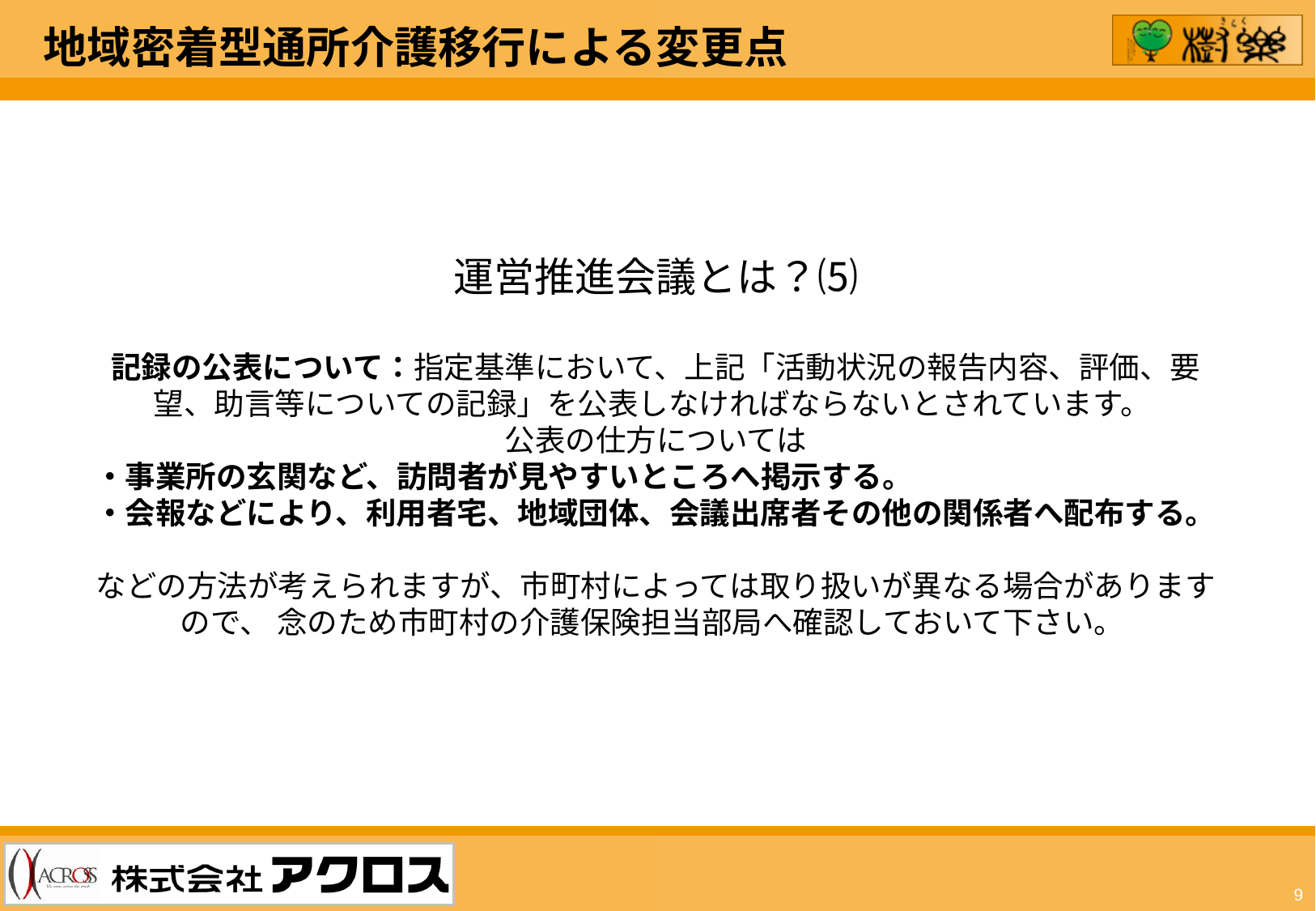

地域密着型通所介護移行による変更点

運営推進会議とは？⑸

記録の公表について：指定基準において、上記「活動状況の報告内容、評価、要望、助言等についての記録」を公表しなければならないとされています。
公表の仕方については
・事業所の玄関など、訪問者が見やすいところへ掲示する。
・会報などにより、利用者宅、地域団体、会議出席者その他の関係者へ配布する。

などの方法が考えられますが、市町村によっては取り扱いが異なる場合がありますので、 念のため市町村の介護保険担当部局へ確認しておいて下さい。

9